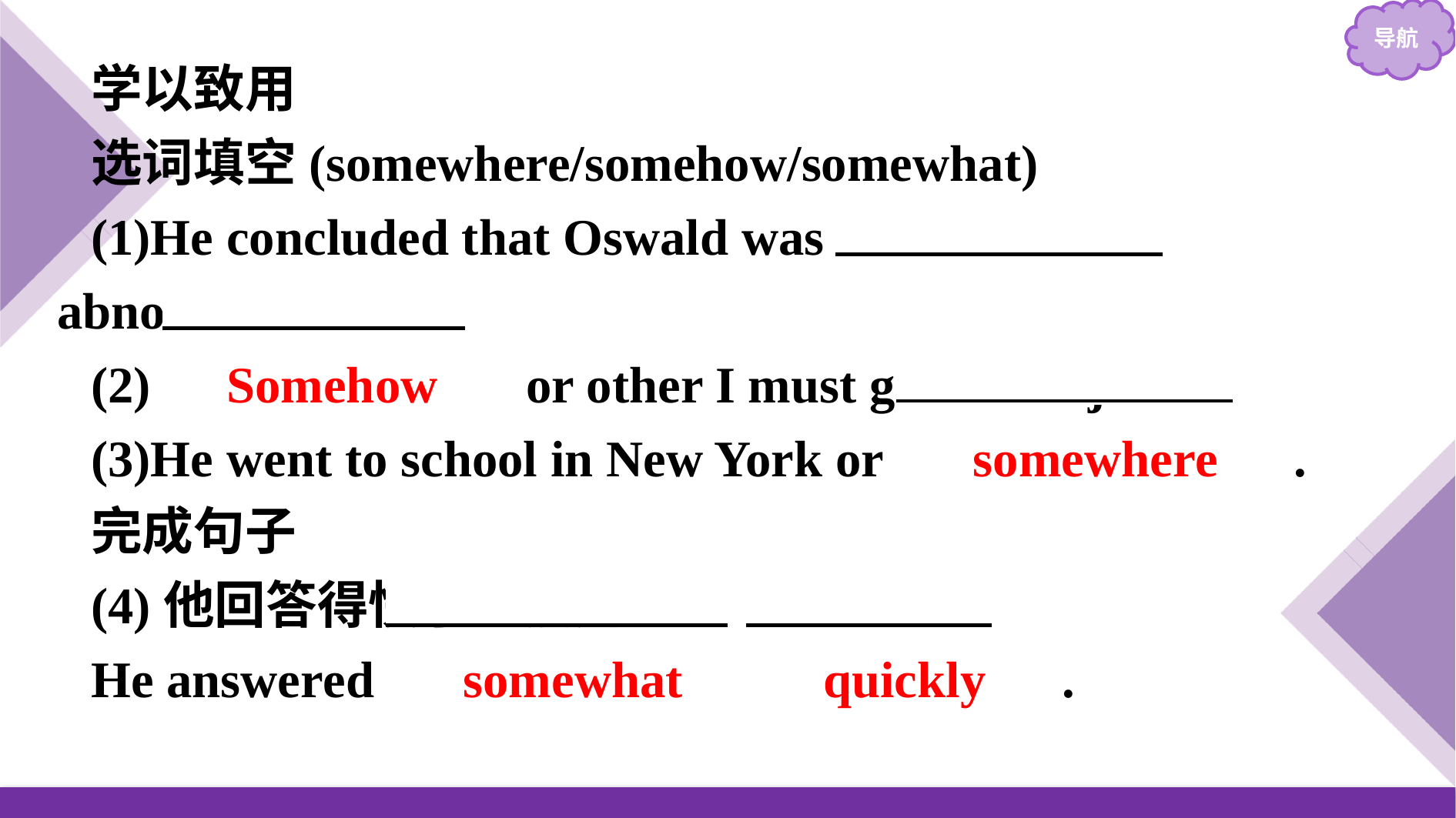

学以致用
选词填空(somewhere/somehow/somewhat)
(1)He concluded that Oswald was 　somewhat　 abnormal.
(2)　Somehow　 or other I must get a new job.
(3)He went to school in New York or 　somewhere　.
完成句子
(4)他回答得快了一点儿。
He answered 　somewhat　 　quickly　.